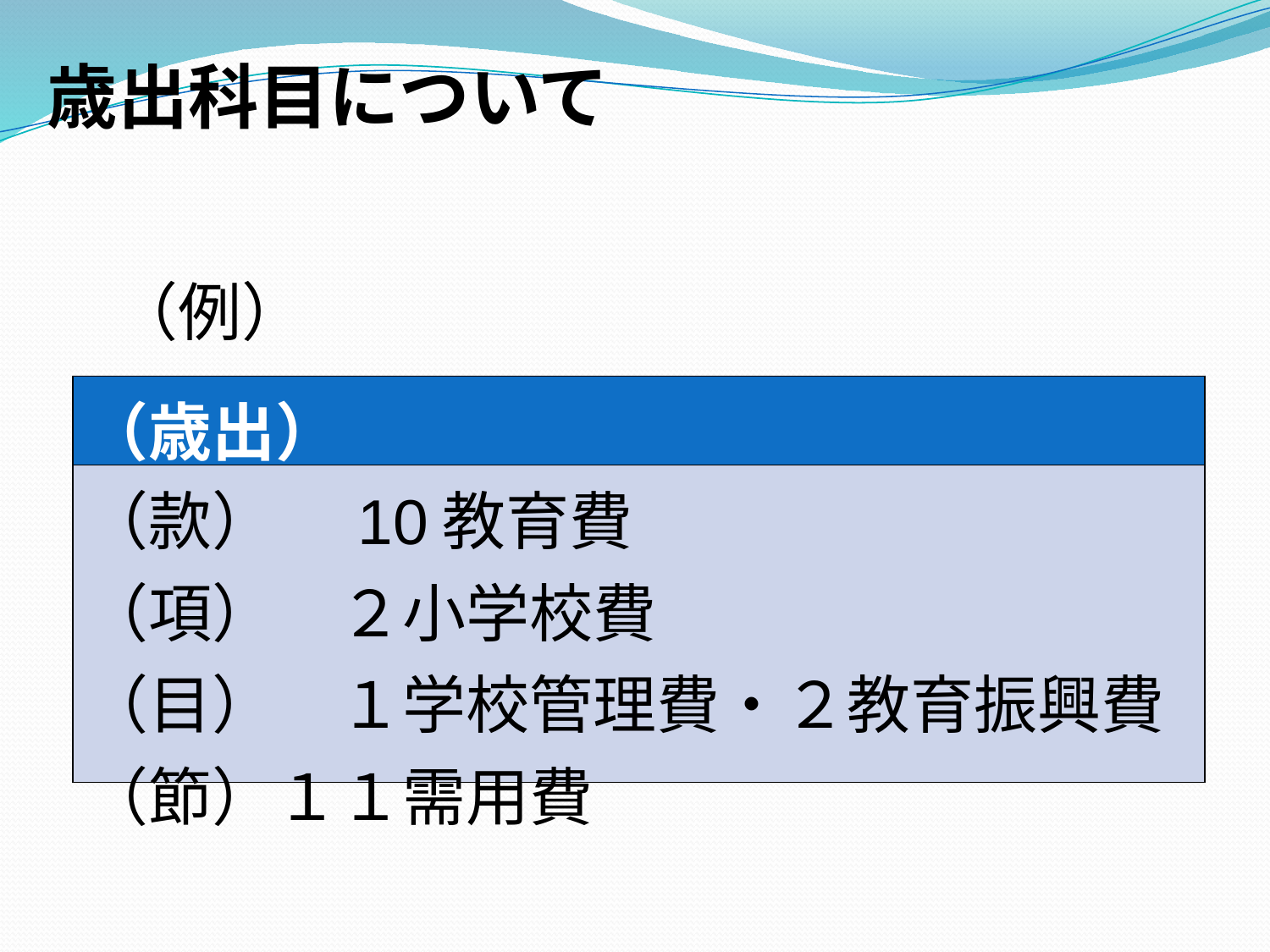

歳出科目について
 （例）
| （歳出） |
| --- |
| （款）　10教育費 （項）　２小学校費 （目）　１学校管理費・２教育振興費 （節）１１需用費 |